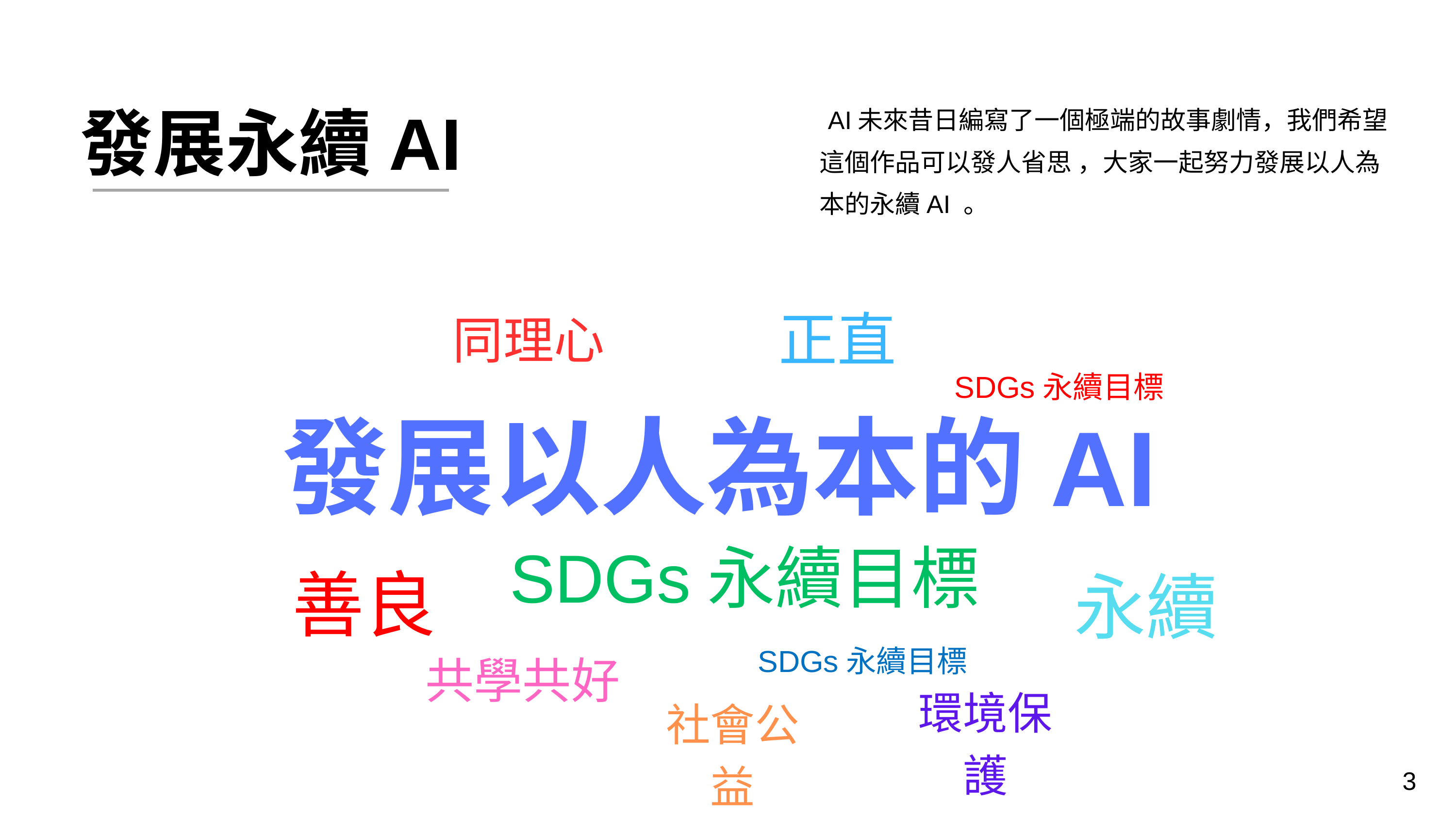

發展永續AI
 AI未來昔日編寫了一個極端的故事劇情，我們希望這個作品可以發人省思 ，大家一起努力發展以人為本的永續AI 。
同理心
正直
SDGs永續目標
發展以人為本的AI
SDGs永續目標
善良
永續
SDGs永續目標
共學共好
環境保護
社會公益
3